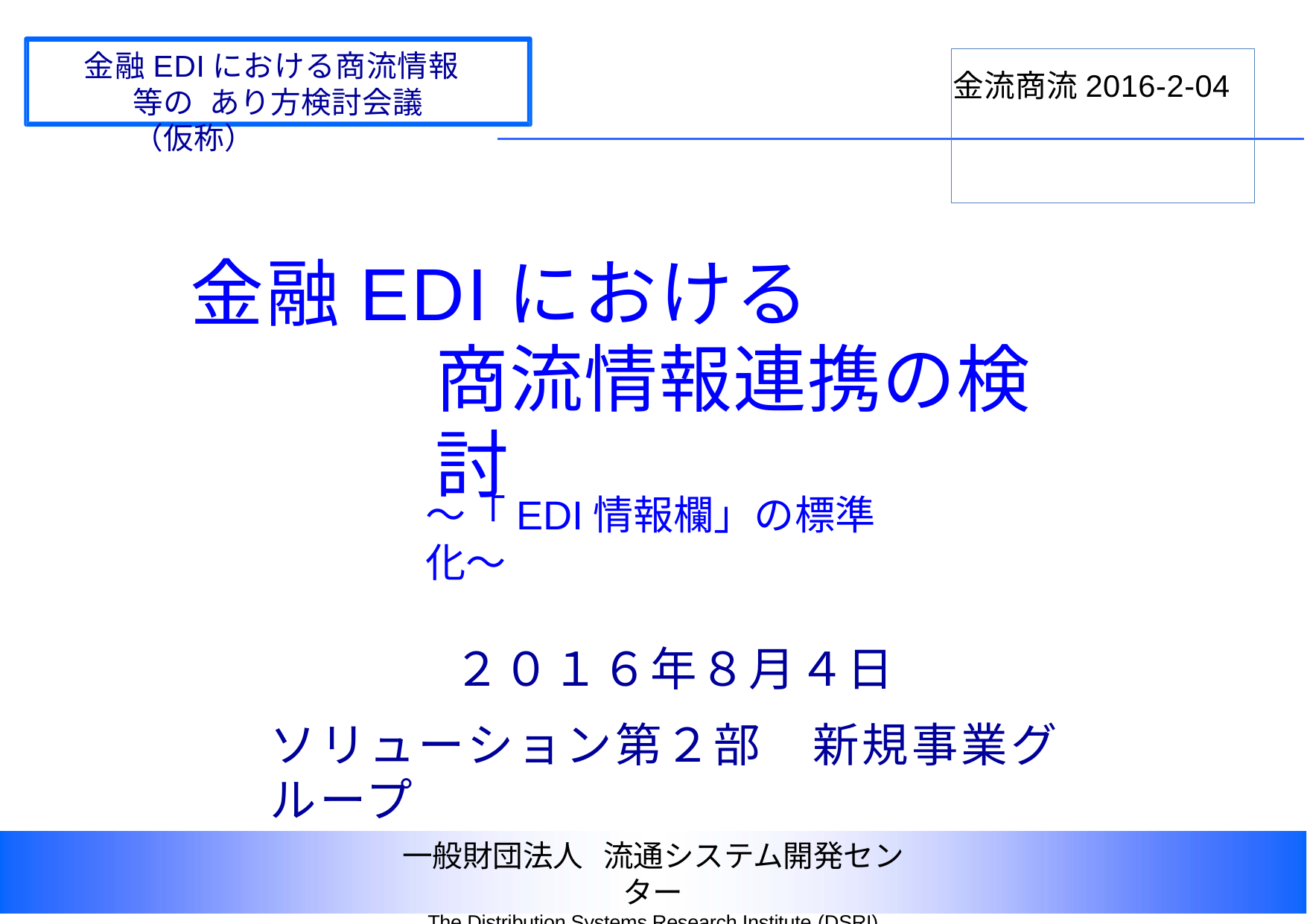

金融EDIにおける商流情報等の  あり方検討会議（仮称）
# 金流商流2016-2-04

金融EDIにおける
商流情報連携の検討
～「EDI情報欄」の標準化～
２０１６年８月４日
ソリューション第２部　新規事業グループ

一般財団法人	流通システム開発センター
The Distribution Systems Research Institute (DSRI)